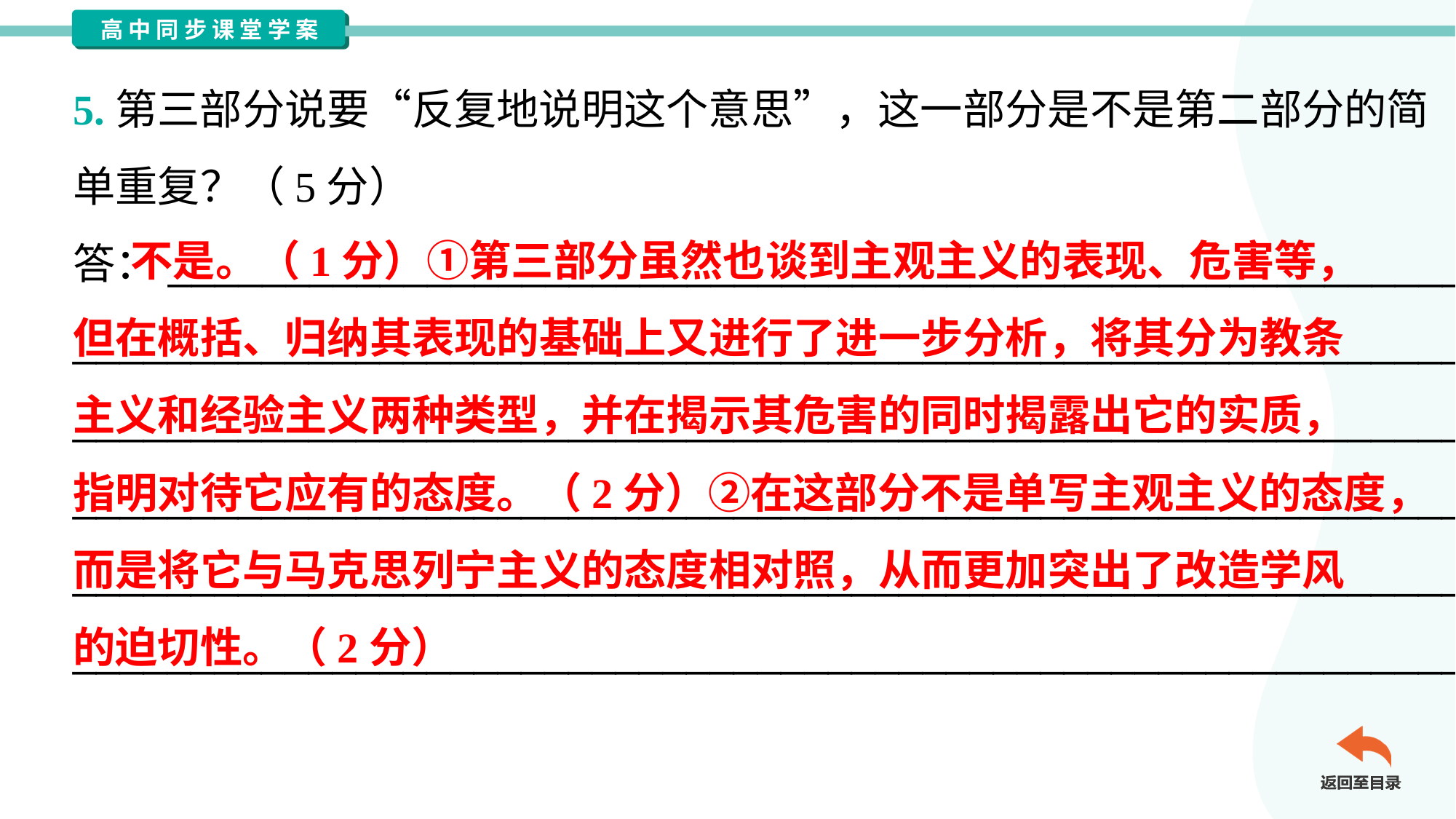

5.第三部分说要“反复地说明这个意思”，这一部分是不是第二部分的简
单重复？（5分）
答：_________________________________________________________
_____________________________________________________________
_____________________________________________________________
_____________________________________________________________
_____________________________________________________________
_____________________________________________________________
     不是。（1分）①第三部分虽然也谈到主观主义的表现、危害等，
但在概括、归纳其表现的基础上又进行了进一步分析，将其分为教条
主义和经验主义两种类型，并在揭示其危害的同时揭露出它的实质，
指明对待它应有的态度。（2分）②在这部分不是单写主观主义的态度，
而是将它与马克思列宁主义的态度相对照，从而更加突出了改造学风
的迫切性。（2分）